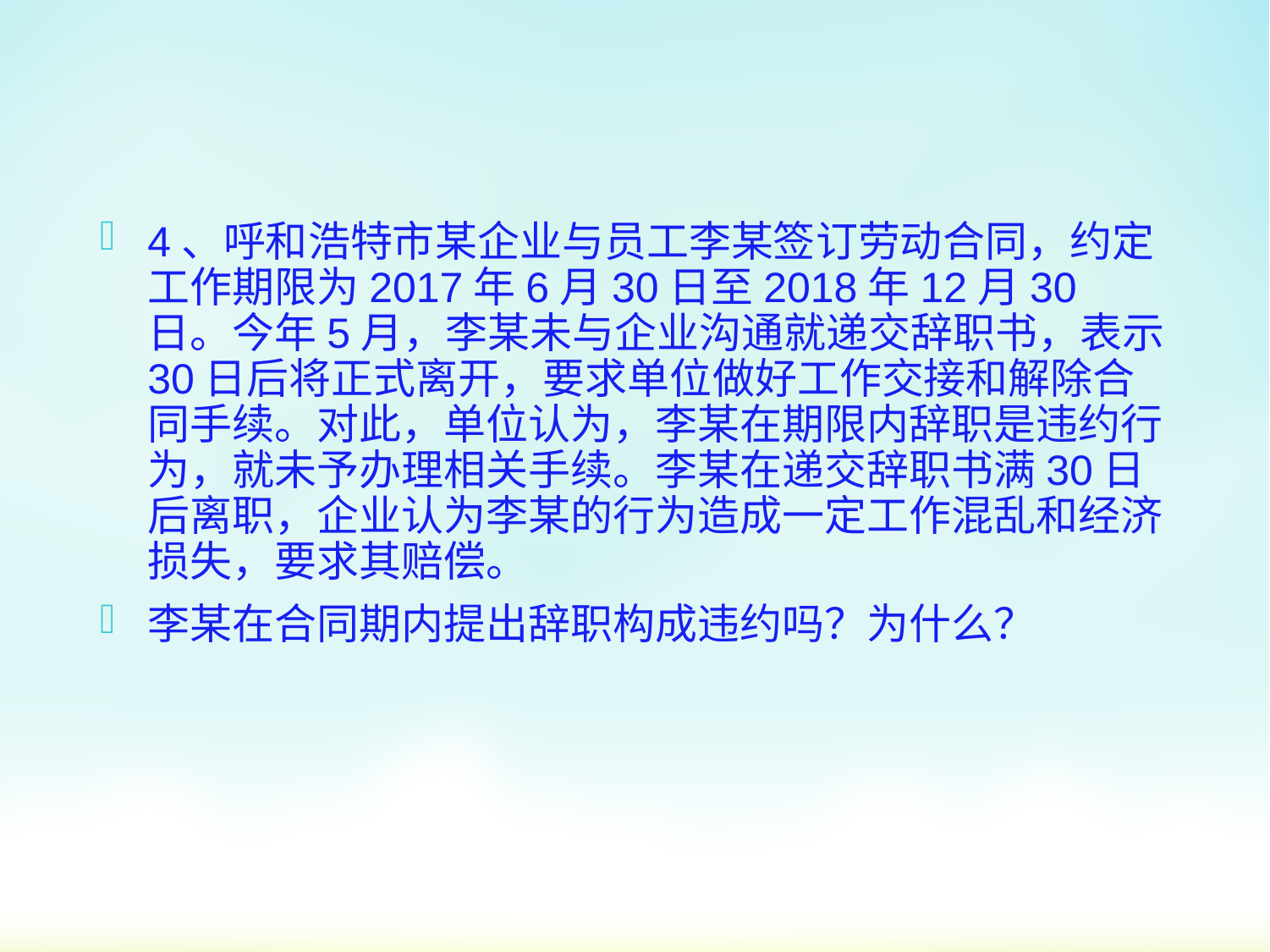

4、呼和浩特市某企业与员工李某签订劳动合同，约定工作期限为2017年6月30日至2018年12月30日。今年5月，李某未与企业沟通就递交辞职书，表示30日后将正式离开，要求单位做好工作交接和解除合同手续。对此，单位认为，李某在期限内辞职是违约行为，就未予办理相关手续。李某在递交辞职书满30日后离职，企业认为李某的行为造成一定工作混乱和经济损失，要求其赔偿。
李某在合同期内提出辞职构成违约吗？为什么？